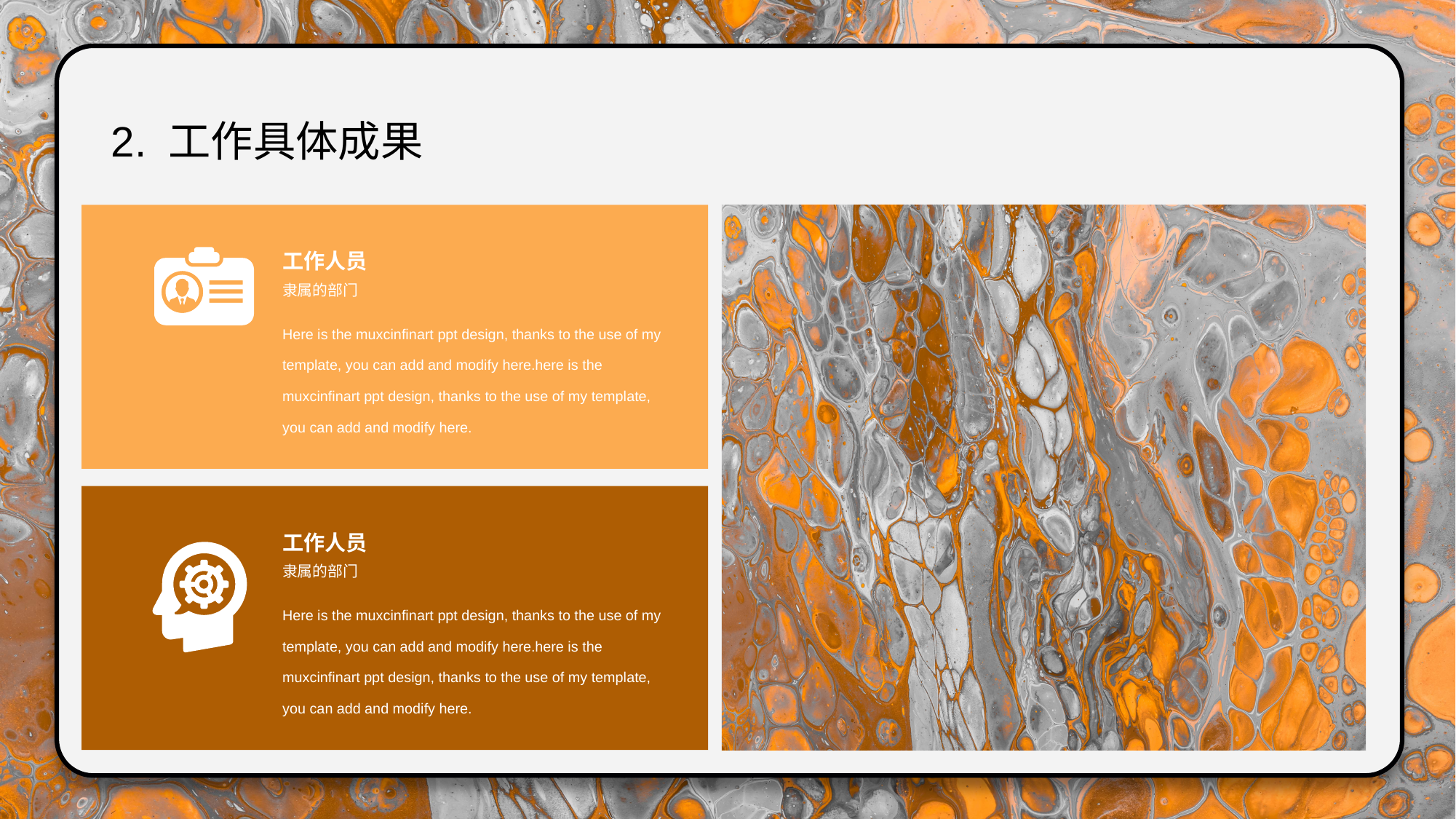

2. 工作具体成果

工作人员
隶属的部门
Here is the muxcinfinart ppt design, thanks to the use of my template, you can add and modify here.here is the muxcinfinart ppt design, thanks to the use of my template, you can add and modify here.

工作人员
隶属的部门
Here is the muxcinfinart ppt design, thanks to the use of my template, you can add and modify here.here is the muxcinfinart ppt design, thanks to the use of my template, you can add and modify here.